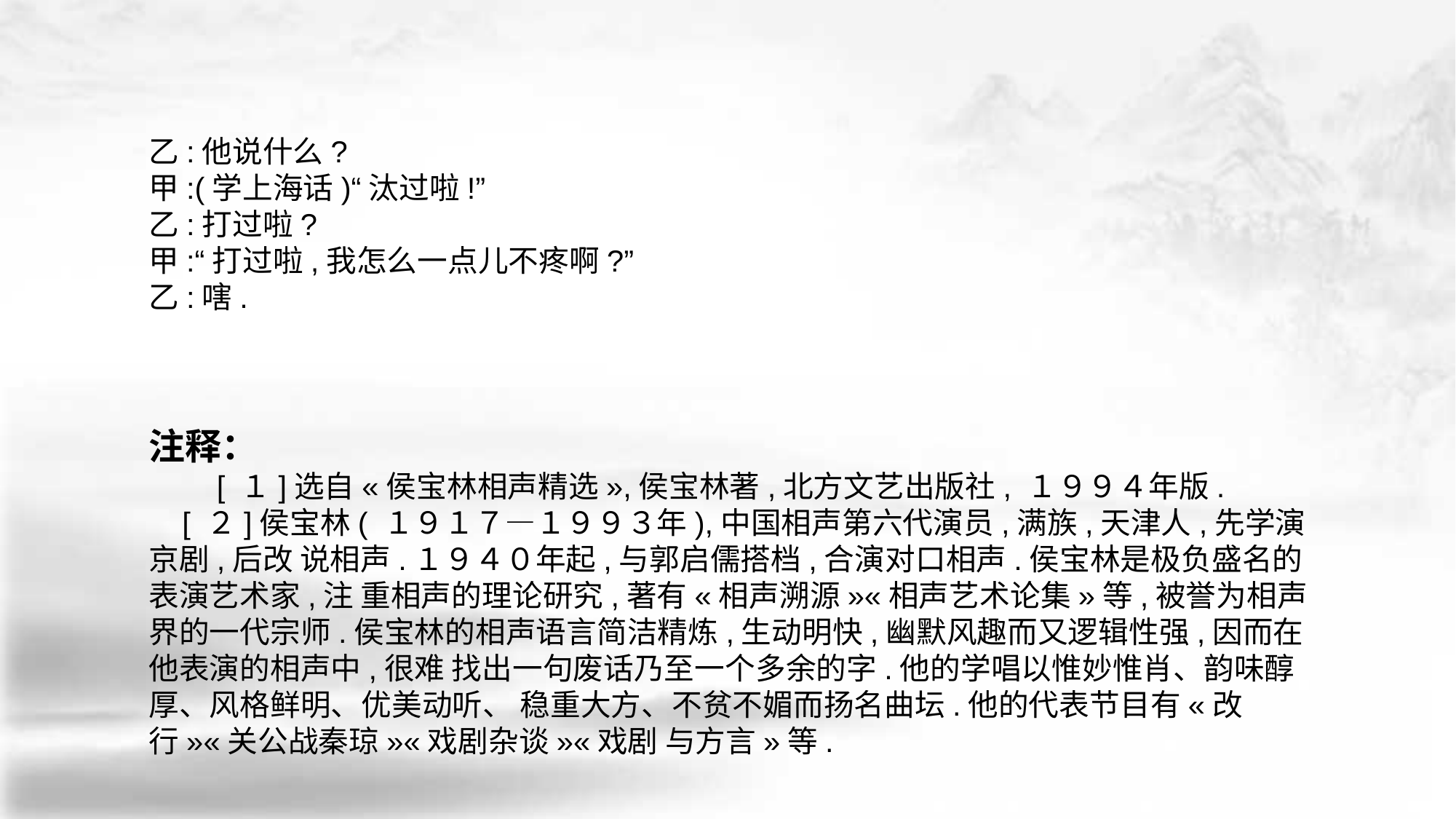

乙:他说什么?
甲:(学上海话)“汰过啦!”
乙:打过啦?
甲:“打过啦,我怎么一点儿不疼啊?”
乙:嗐.

注释：
　　[ １]选自«侯宝林相声精选»,侯宝林著,北方文艺出版社, １９９４年版.
    [ ２]侯宝林( １９１７—１９９３年),中国相声第六代演员,满族,天津人,先学演京剧,后改 说相声.１９４０年起,与郭启儒搭档,合演对口相声.侯宝林是极负盛名的表演艺术家,注 重相声的理论研究,著有«相声溯源»«相声艺术论集»等,被誉为相声界的一代宗师.侯宝林的相声语言简洁精炼,生动明快,幽默风趣而又逻辑性强,因而在他表演的相声中,很难 找出一句废话乃至一个多余的字.他的学唱以惟妙惟肖、韵味醇厚、风格鲜明、优美动听、 稳重大方、不贫不媚而扬名曲坛.他的代表节目有«改行»«关公战秦琼»«戏剧杂谈»«戏剧 与方言»等.